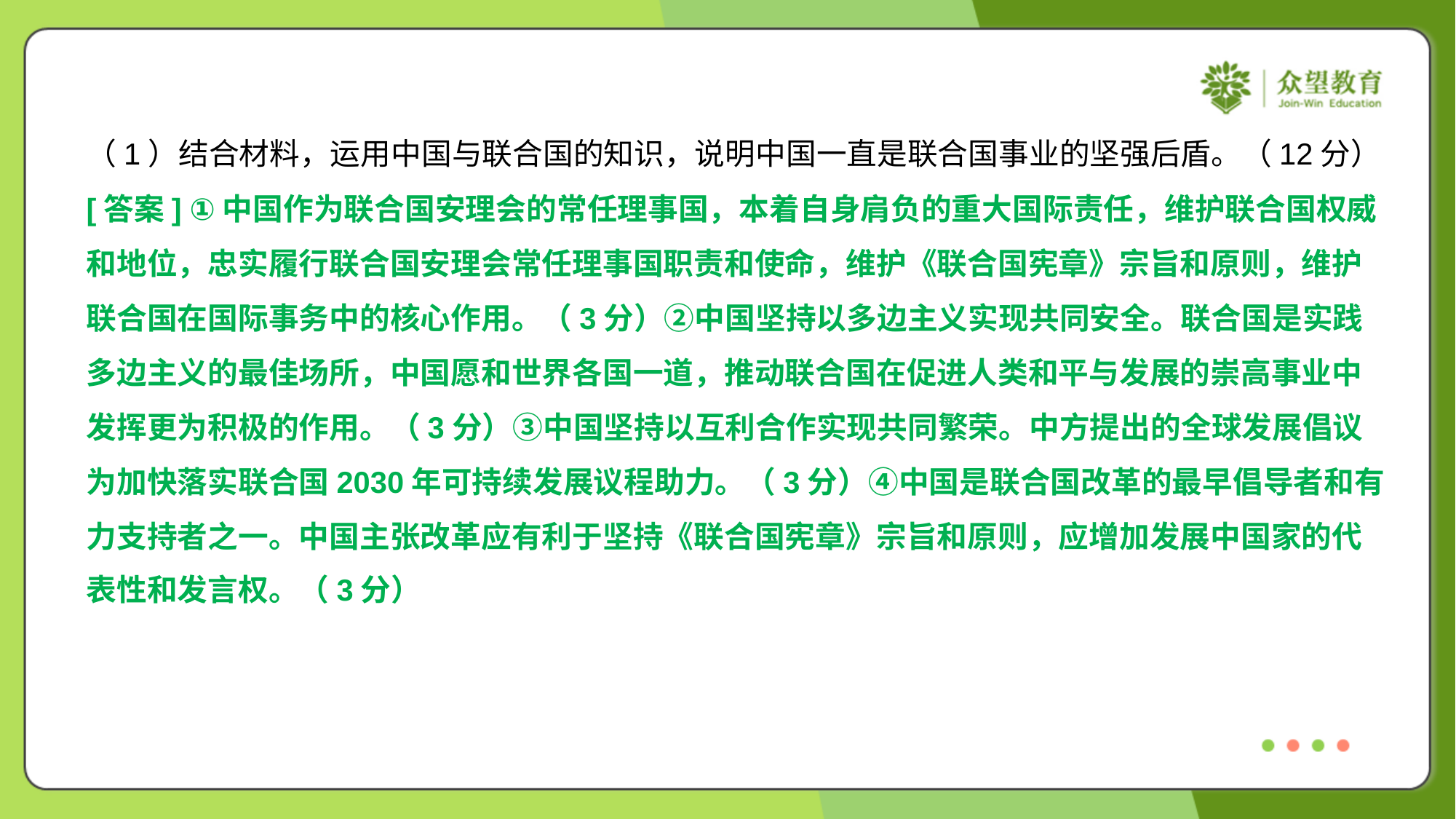

（1）结合材料，运用中国与联合国的知识，说明中国一直是联合国事业的坚强后盾。（12分）
[答案] ①中国作为联合国安理会的常任理事国，本着自身肩负的重大国际责任，维护联合国权威
和地位，忠实履行联合国安理会常任理事国职责和使命，维护《联合国宪章》宗旨和原则，维护
联合国在国际事务中的核心作用。（3分）②中国坚持以多边主义实现共同安全。联合国是实践
多边主义的最佳场所，中国愿和世界各国一道，推动联合国在促进人类和平与发展的崇高事业中
发挥更为积极的作用。（3分）③中国坚持以互利合作实现共同繁荣。中方提出的全球发展倡议
为加快落实联合国2030年可持续发展议程助力。（3分）④中国是联合国改革的最早倡导者和有
力支持者之一。中国主张改革应有利于坚持《联合国宪章》宗旨和原则，应增加发展中国家的代
表性和发言权。（3分）